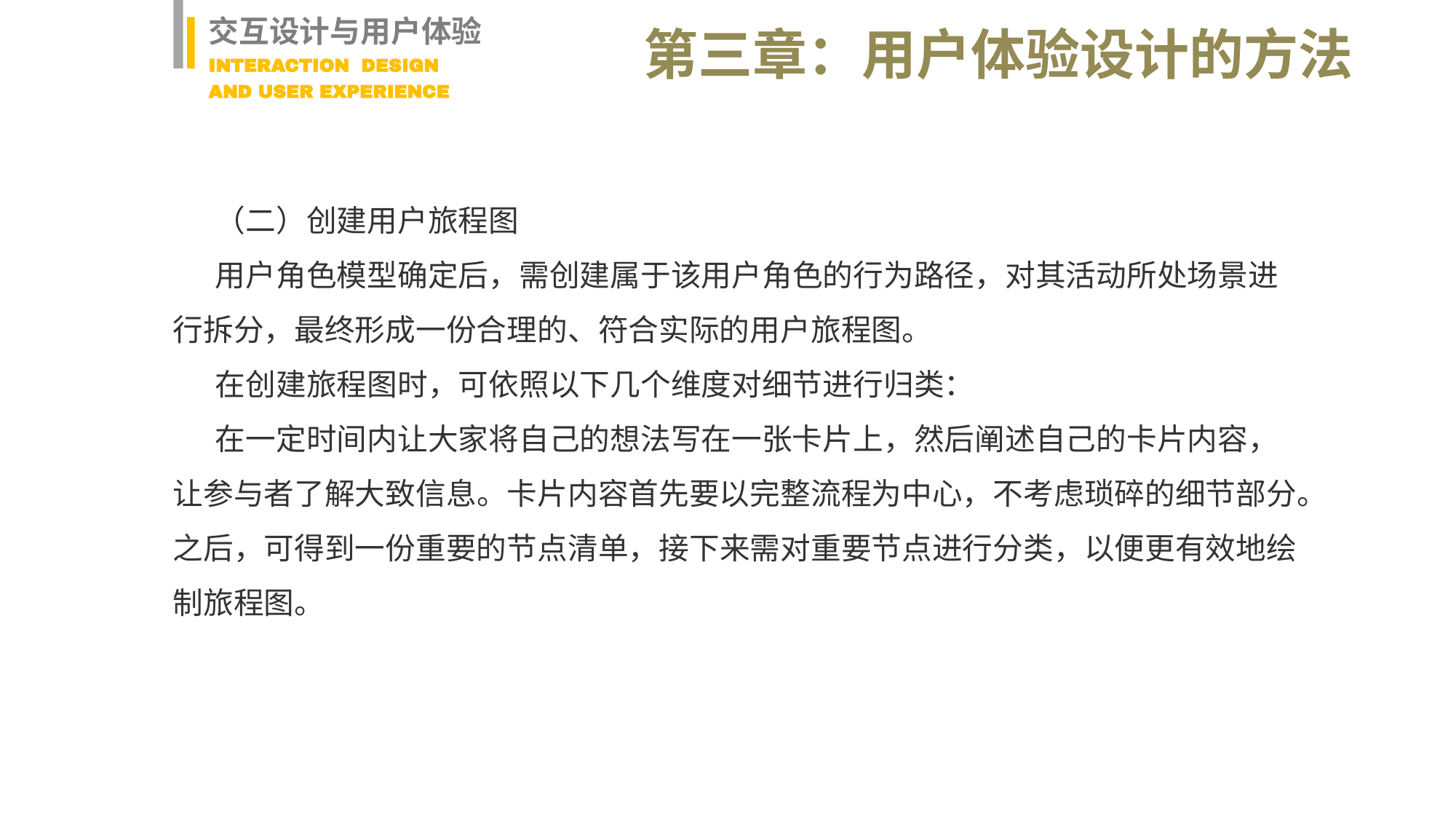

交互设计与用户体验
INTERACTION  DESIGN
AND USER EXPERIENCE
第三章：用户体验设计的方法

（二）创建用户旅程图
用户角色模型确定后，需创建属于该用户角色的行为路径，对其活动所处场景进行拆分，最终形成一份合理的、符合实际的用户旅程图。
在创建旅程图时，可依照以下几个维度对细节进行归类：
在一定时间内让大家将自己的想法写在一张卡片上，然后阐述自己的卡片内容，让参与者了解大致信息。卡片内容首先要以完整流程为中心，不考虑琐碎的细节部分。之后，可得到一份重要的节点清单，接下来需对重要节点进行分类，以便更有效地绘制旅程图。